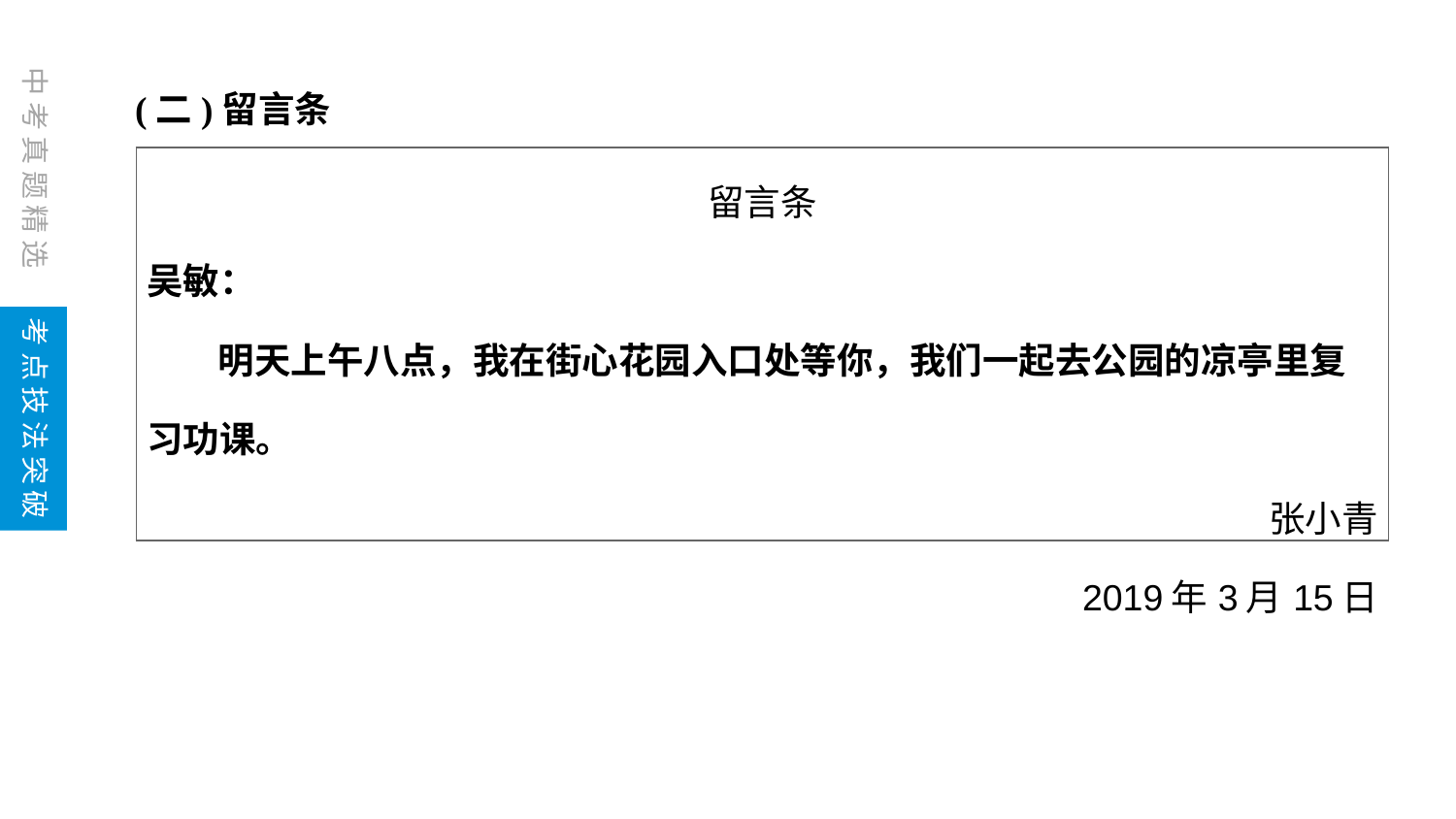

(二)留言条
| 留言条 吴敏： 明天上午八点，我在街心花园入口处等你，我们一起去公园的凉亭里复习功课。 张小青 2019年3月15日 |
| --- |